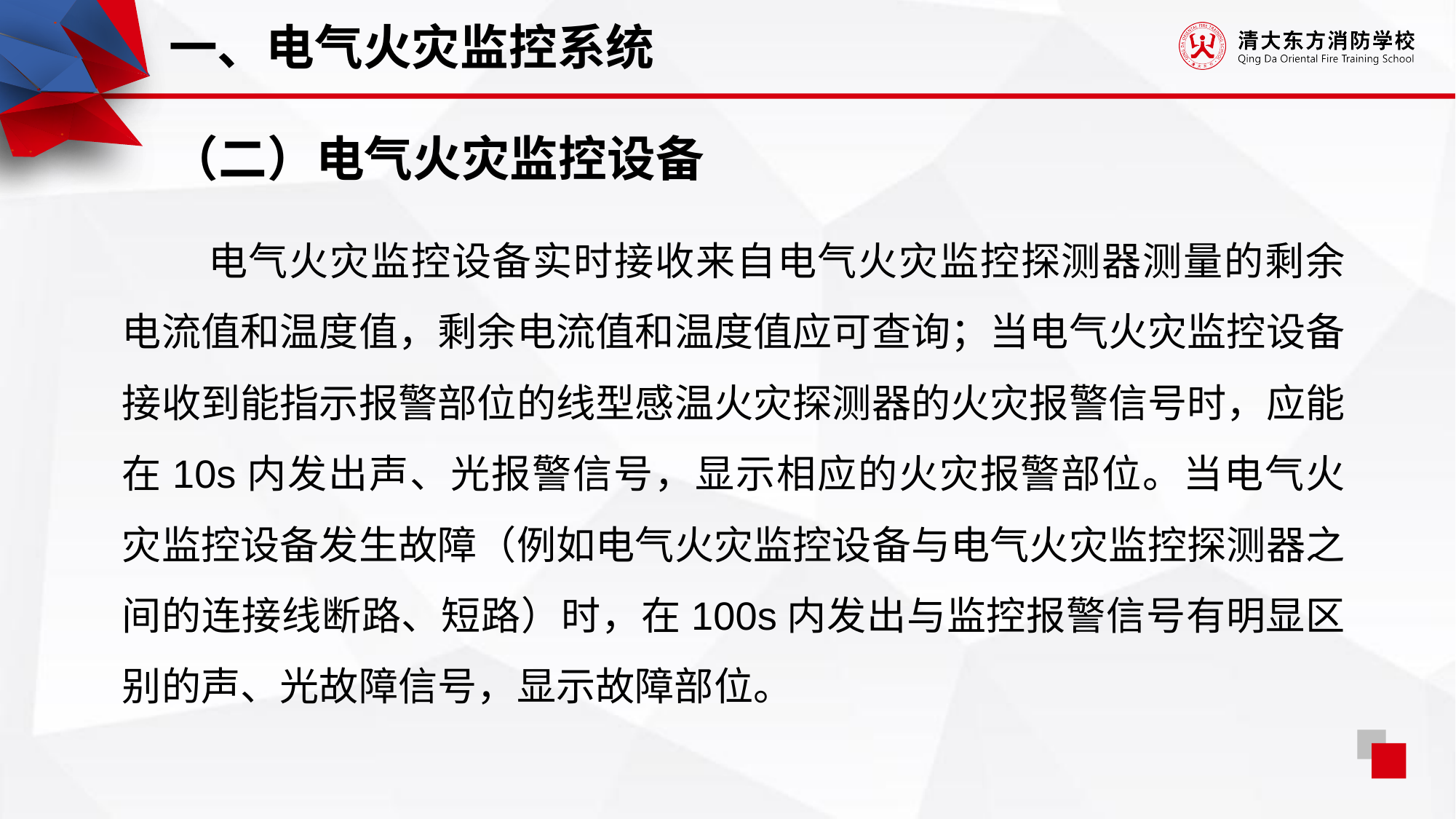

一、电气火灾监控系统

（二）电气火灾监控设备
电气火灾监控设备实时接收来自电气火灾监控探测器测量的剩余电流值和温度值，剩余电流值和温度值应可查询；当电气火灾监控设备接收到能指示报警部位的线型感温火灾探测器的火灾报警信号时，应能在10s内发出声、光报警信号，显示相应的火灾报警部位。当电气火灾监控设备发生故障（例如电气火灾监控设备与电气火灾监控探测器之间的连接线断路、短路）时，在100s内发出与监控报警信号有明显区别的声、光故障信号，显示故障部位。